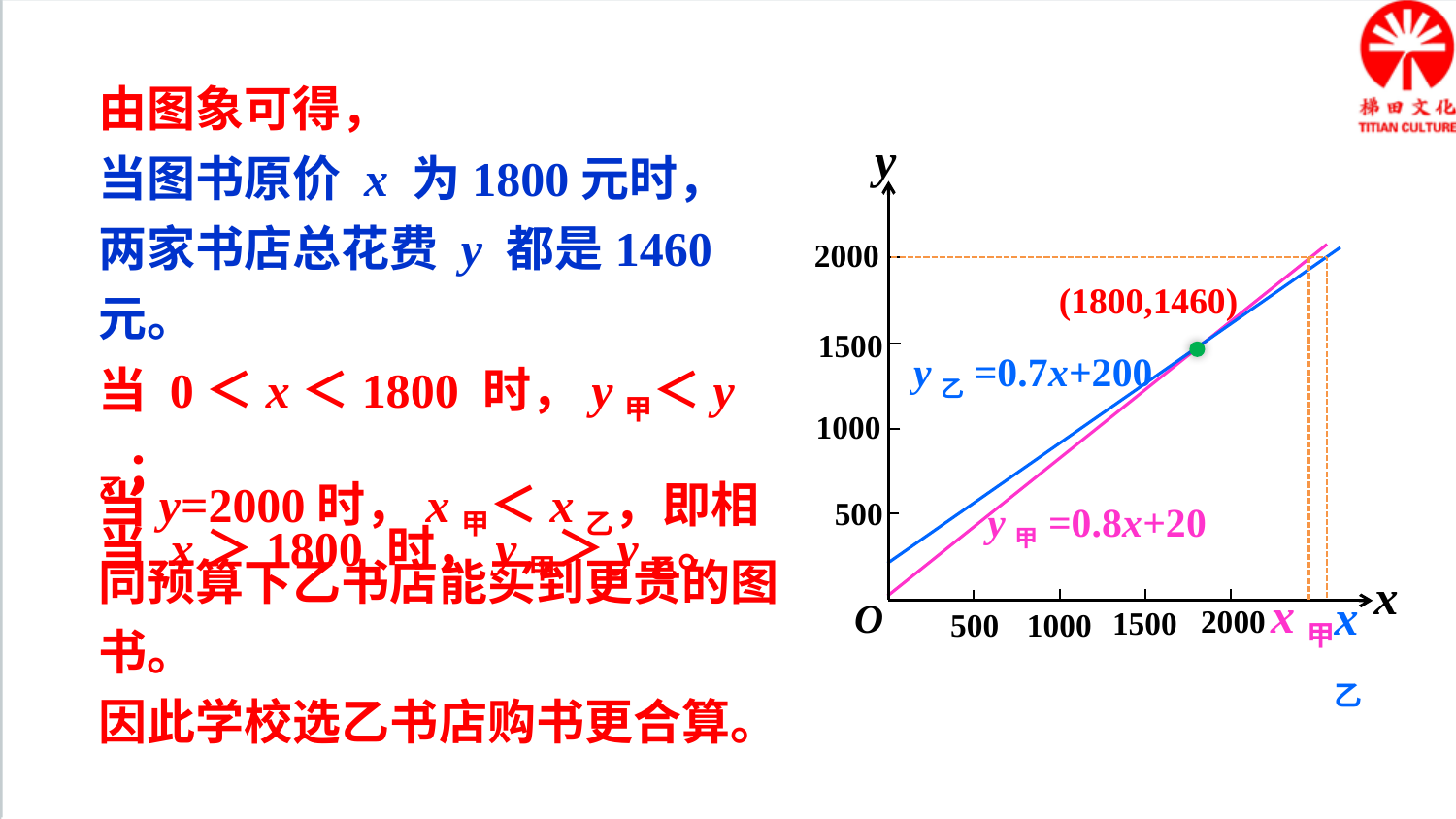

由图象可得，
当图书原价 x 为1800元时，两家书店总花费 y 都是1460元。
当 0＜x＜1800 时，y甲＜y乙；
当 x＞1800 时，y甲＞y乙。
y
x
O
2000
1500
1000
500
2000
1500
500
1000
(1800,1460)
y乙=0.7x+200

当y=2000时，x甲＜x乙，即相同预算下乙书店能买到更贵的图书。
因此学校选乙书店购书更合算。
y甲=0.8x+20
x甲
x乙